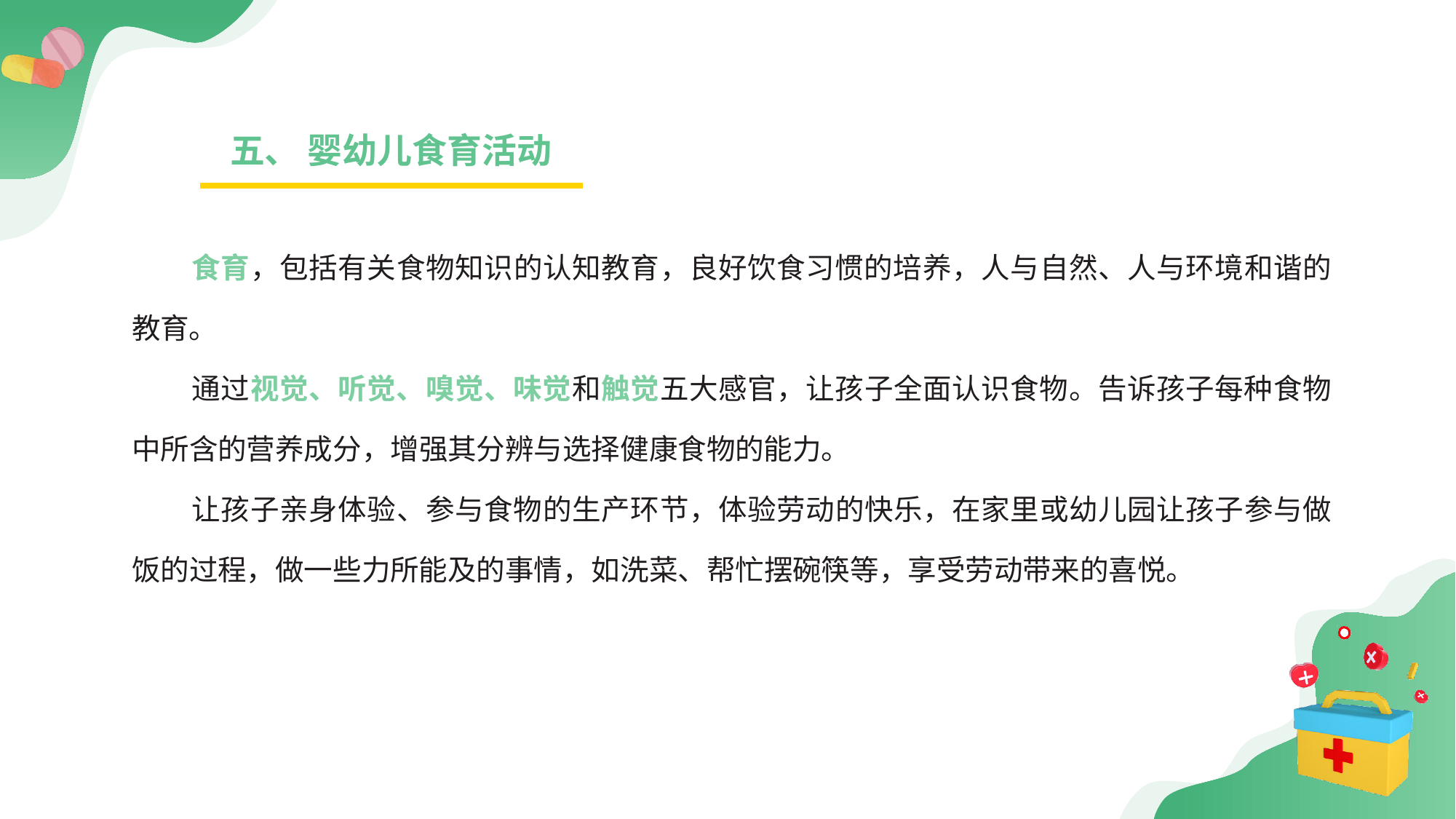

五、 婴幼儿食育活动
食育，包括有关食物知识的认知教育，良好饮食习惯的培养，人与自然、人与环境和谐的教育。
通过视觉、听觉、嗅觉、味觉和触觉五大感官，让孩子全面认识食物。告诉孩子每种食物中所含的营养成分，增强其分辨与选择健康食物的能力。
让孩子亲身体验、参与食物的生产环节，体验劳动的快乐，在家里或幼儿园让孩子参与做饭的过程，做一些力所能及的事情，如洗菜、帮忙摆碗筷等，享受劳动带来的喜悦。